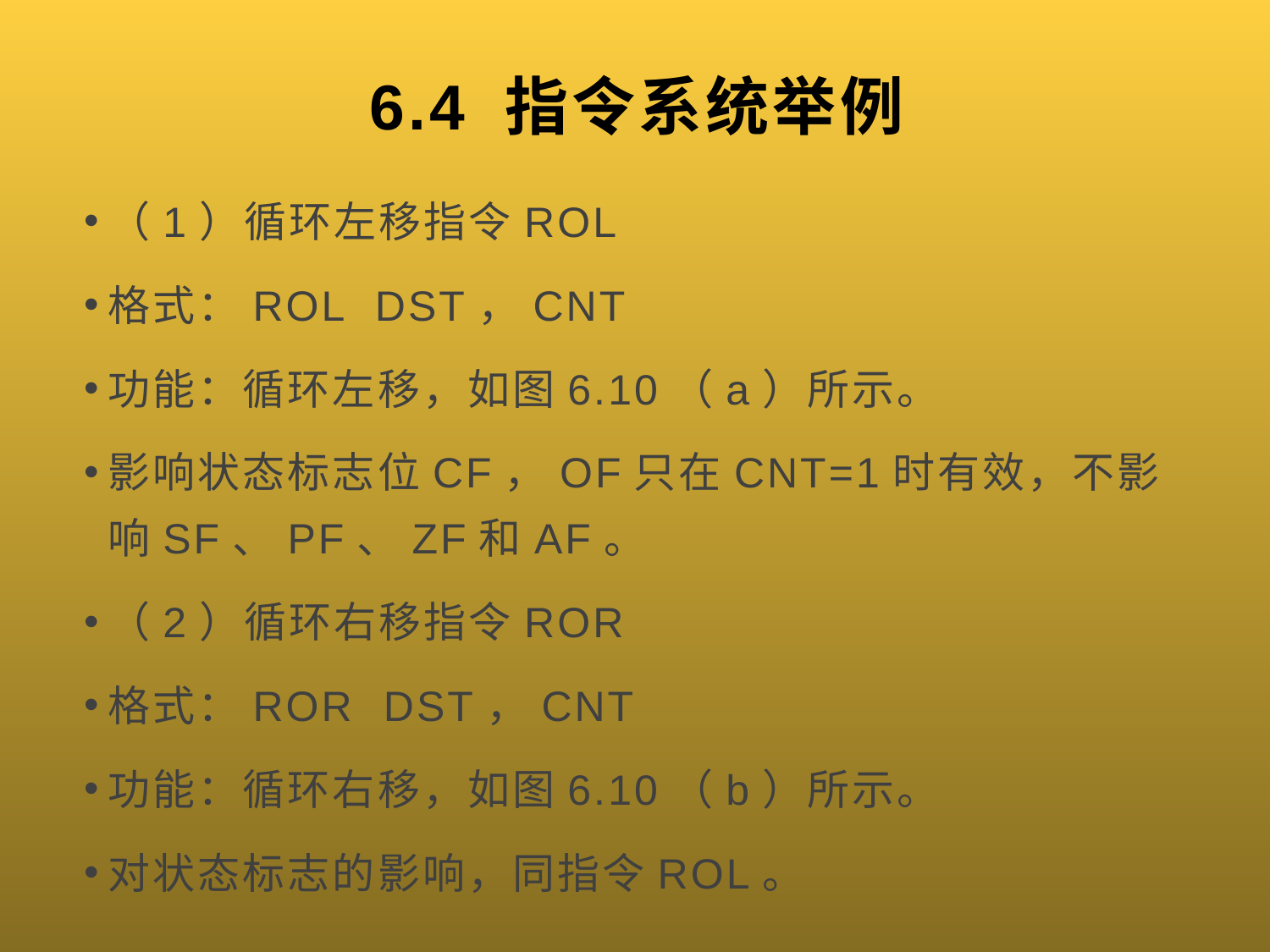

# 6.4 指令系统举例
（1）循环左移指令ROL
格式：ROL  DST，CNT
功能：循环左移，如图6.10（a）所示。
影响状态标志位CF，OF只在CNT=1时有效，不影响SF、PF、ZF和AF。
（2）循环右移指令ROR
格式：ROR  DST，CNT
功能：循环右移，如图6.10（b）所示。
对状态标志的影响，同指令ROL。